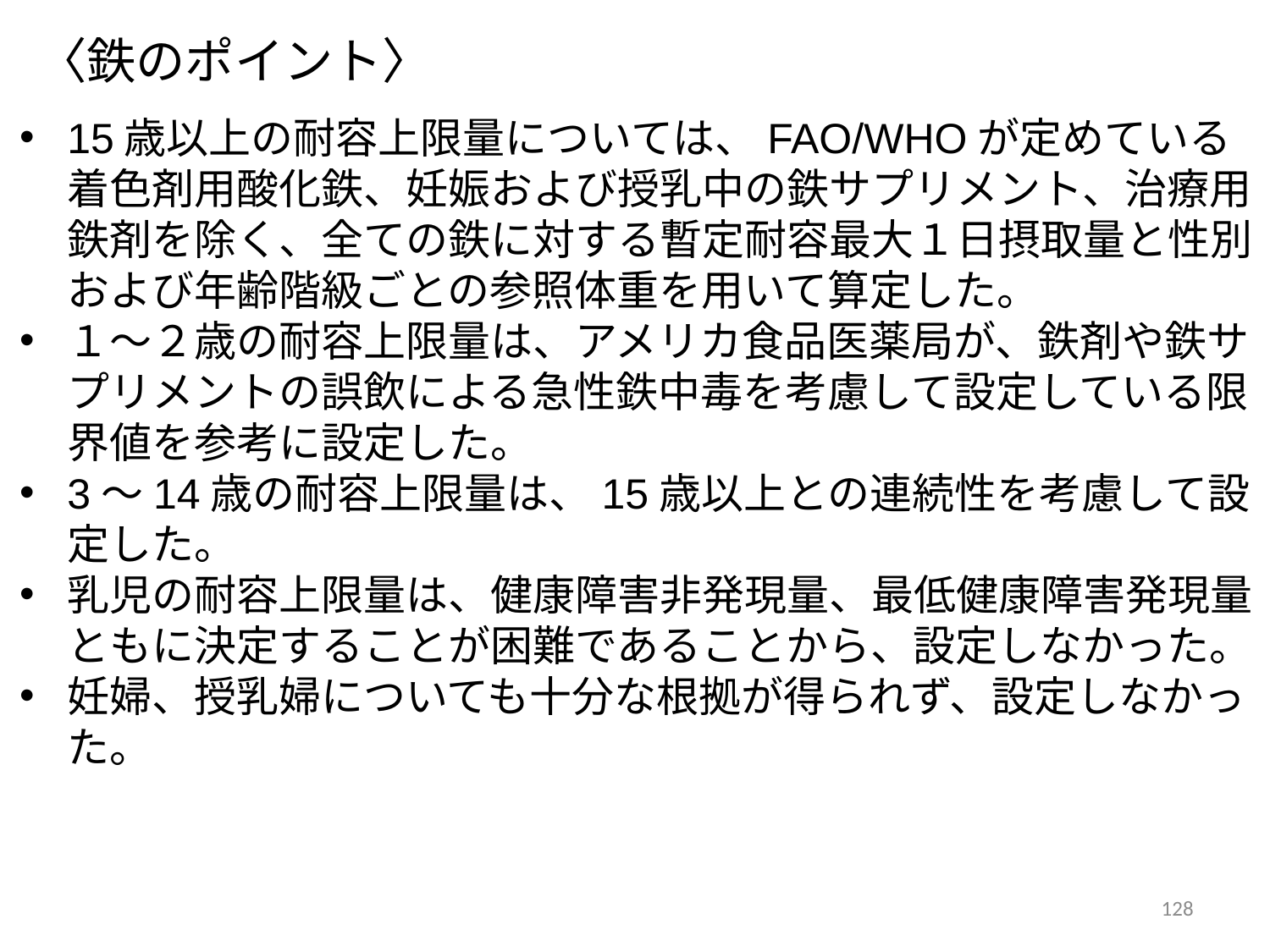

〈鉄のポイント〉

15歳以上の耐容上限量については、FAO/WHOが定めている着色剤用酸化鉄、妊娠および授乳中の鉄サプリメント、治療用鉄剤を除く、全ての鉄に対する暫定耐容最大１日摂取量と性別および年齢階級ごとの参照体重を用いて算定した。
１～２歳の耐容上限量は、アメリカ食品医薬局が、鉄剤や鉄サプリメントの誤飲による急性鉄中毒を考慮して設定している限界値を参考に設定した。
3～14歳の耐容上限量は、15歳以上との連続性を考慮して設定した。
乳児の耐容上限量は、健康障害非発現量、最低健康障害発現量ともに決定することが困難であることから、設定しなかった。
妊婦、授乳婦についても十分な根拠が得られず、設定しなかった。
128